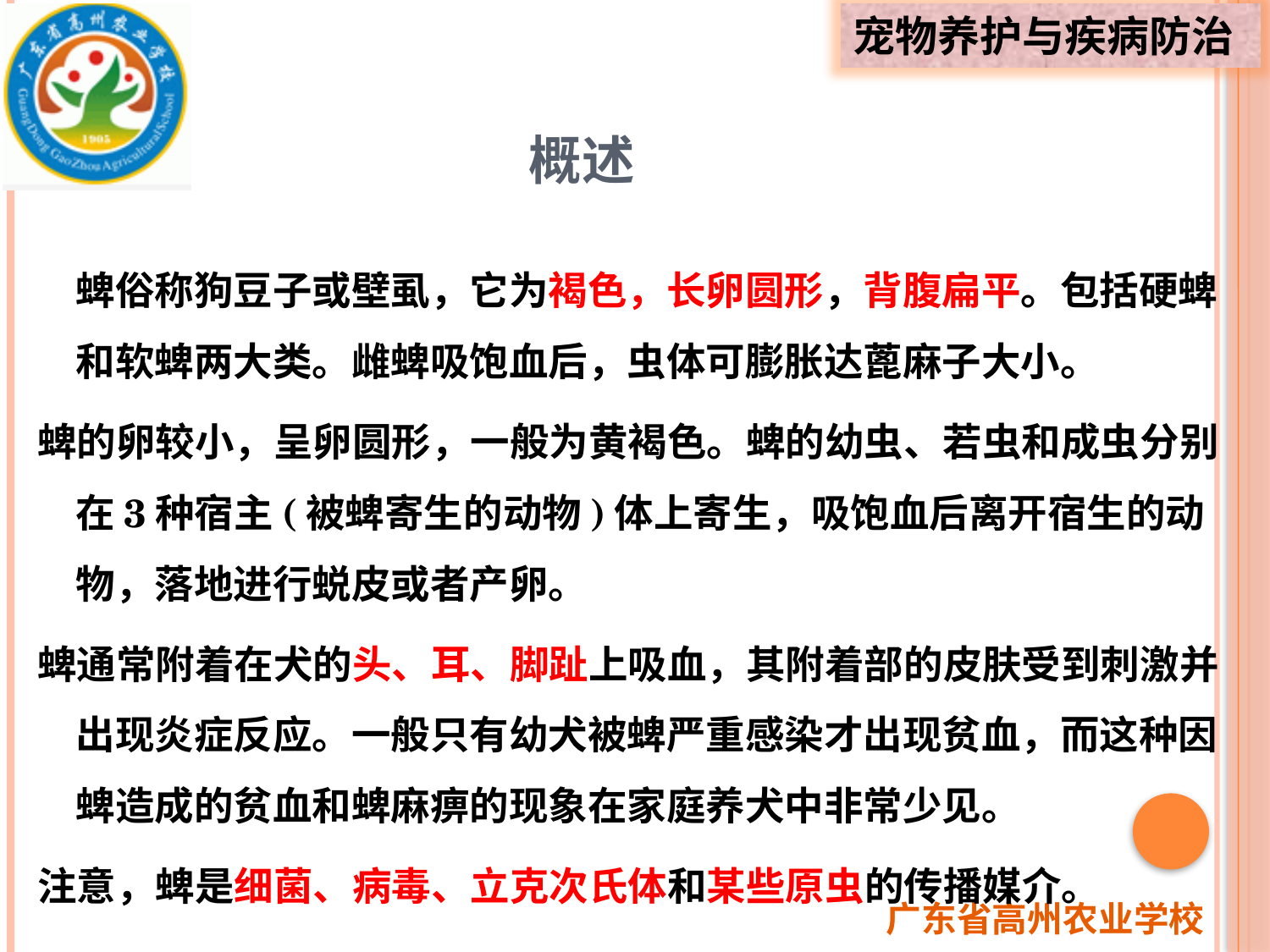

# 概述
	蜱俗称狗豆子或壁虱，它为褐色，长卵圆形，背腹扁平。包括硬蜱和软蜱两大类。雌蜱吸饱血后，虫体可膨胀达蓖麻子大小。
蜱的卵较小，呈卵圆形，一般为黄褐色。蜱的幼虫、若虫和成虫分别在3种宿主(被蜱寄生的动物)体上寄生，吸饱血后离开宿生的动物，落地进行蜕皮或者产卵。
蜱通常附着在犬的头、耳、脚趾上吸血，其附着部的皮肤受到刺激并出现炎症反应。一般只有幼犬被蜱严重感染才出现贫血，而这种因蜱造成的贫血和蜱麻痹的现象在家庭养犬中非常少见。
注意，蜱是细菌、病毒、立克次氏体和某些原虫的传播媒介。